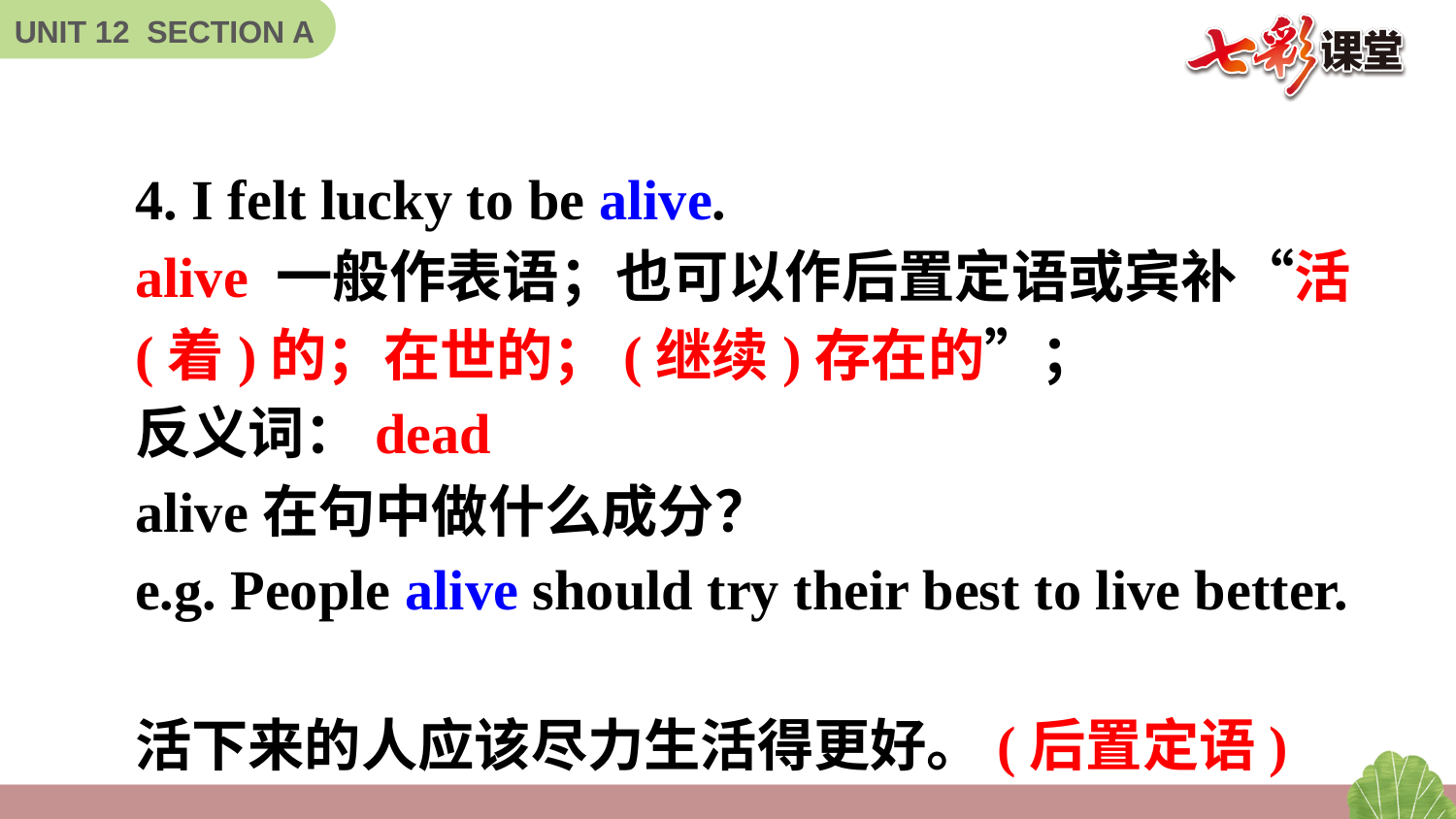

4. I felt lucky to be alive.
alive 一般作表语；也可以作后置定语或宾补“活
(着)的；在世的；(继续)存在的”；
反义词：dead
alive在句中做什么成分？
e.g. People alive should try their best to live better.
活下来的人应该尽力生活得更好。(后置定语)